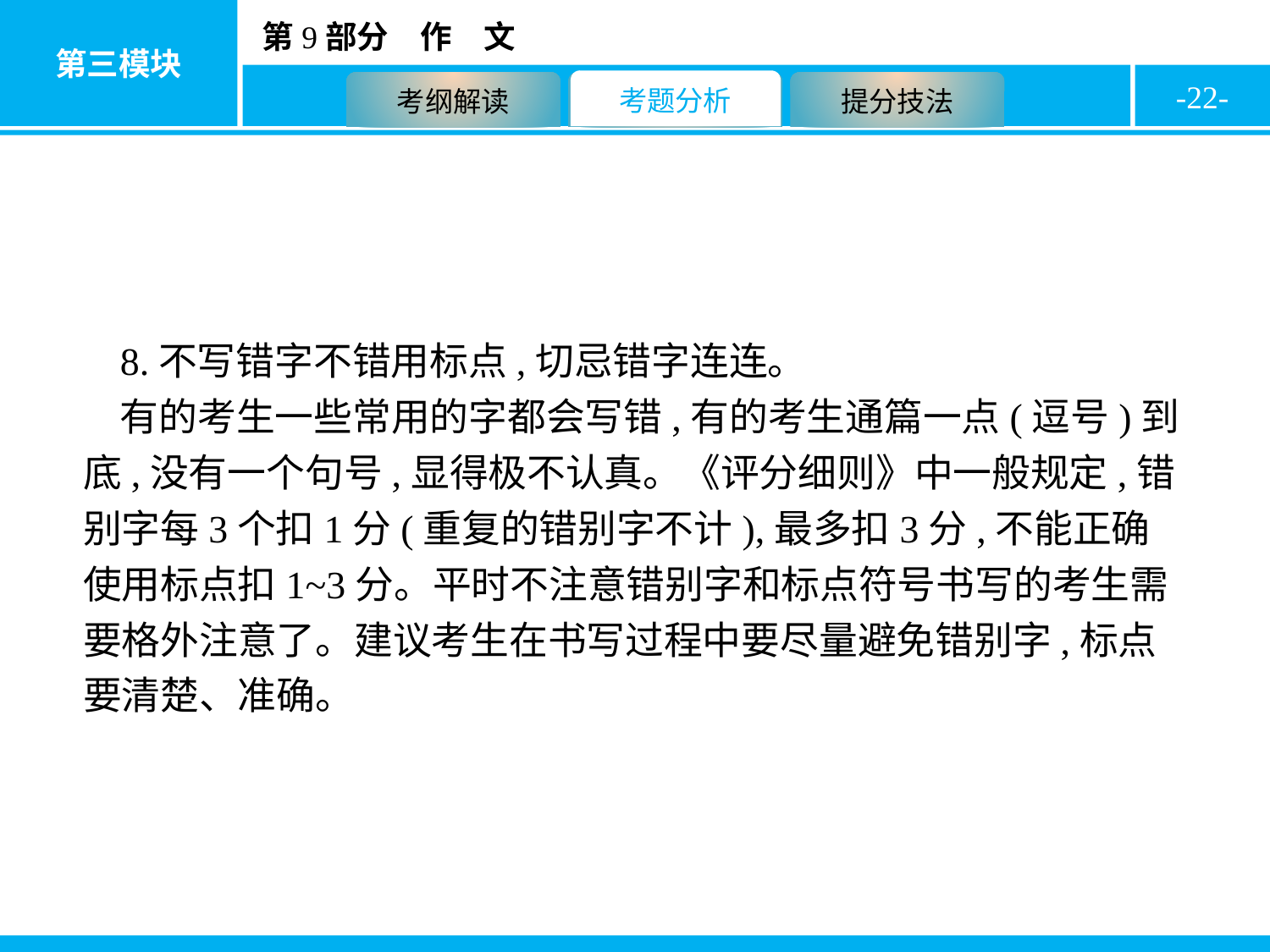

-22-
8.不写错字不错用标点,切忌错字连连。
有的考生一些常用的字都会写错,有的考生通篇一点(逗号)到底,没有一个句号,显得极不认真。《评分细则》中一般规定,错别字每3个扣1分(重复的错别字不计),最多扣3分,不能正确使用标点扣1~3分。平时不注意错别字和标点符号书写的考生需要格外注意了。建议考生在书写过程中要尽量避免错别字,标点要清楚、准确。